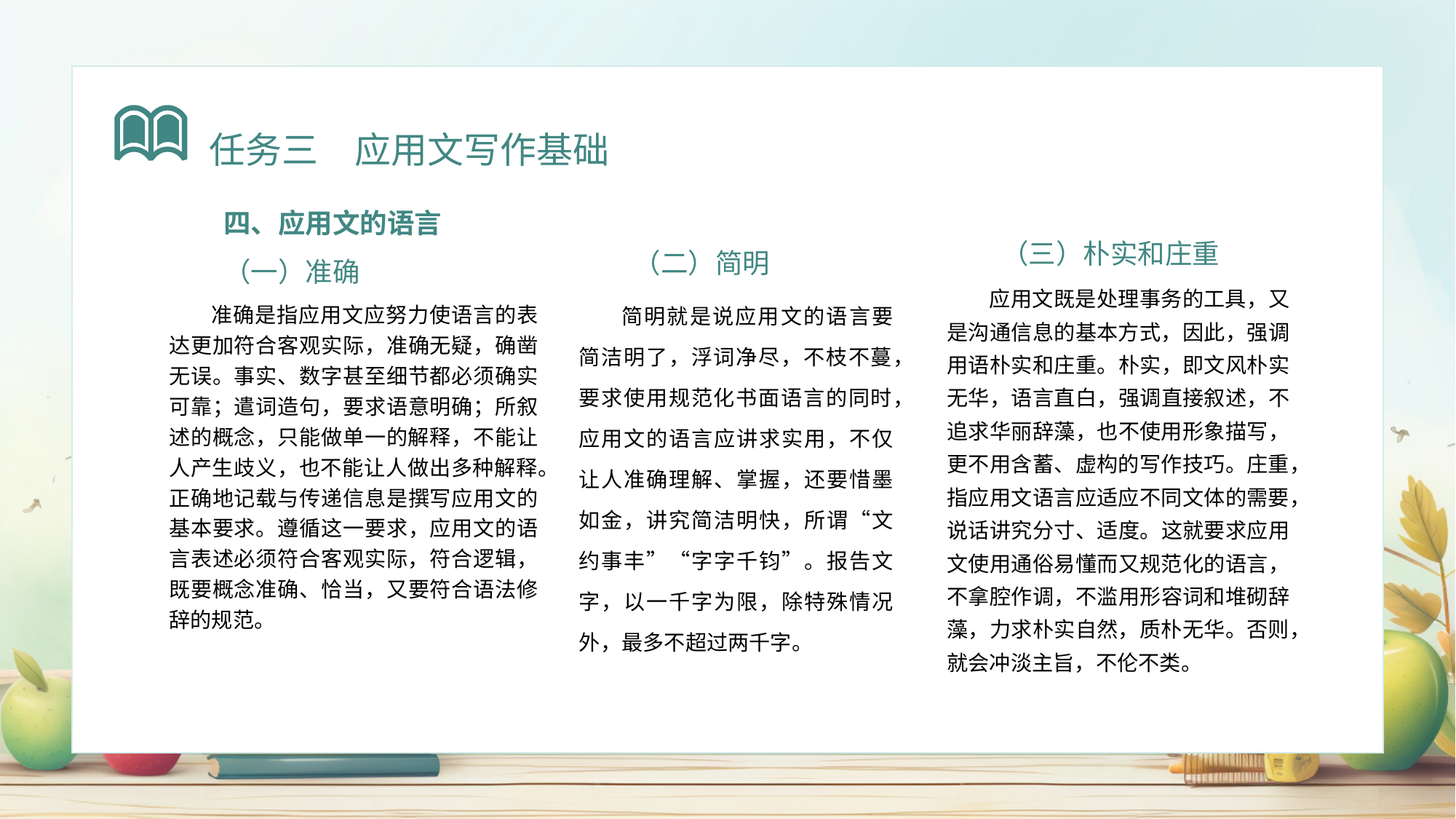

任务三　应用文写作基础

四、应用文的语言
（一）准确
准确是指应用文应努力使语言的表达更加符合客观实际，准确无疑，确凿无误。事实、数字甚至细节都必须确实可靠；遣词造句，要求语意明确；所叙述的概念，只能做单一的解释，不能让人产生歧义，也不能让人做出多种解释。正确地记载与传递信息是撰写应用文的基本要求。遵循这一要求，应用文的语言表述必须符合客观实际，符合逻辑，既要概念准确、恰当，又要符合语法修辞的规范。
（二）简明
简明就是说应用文的语言要简洁明了，浮词净尽，不枝不蔓，要求使用规范化书面语言的同时，应用文的语言应讲求实用，不仅让人准确理解、掌握，还要惜墨如金，讲究简洁明快，所谓“文约事丰”“字字千钧”。报告文字，以一千字为限，除特殊情况外，最多不超过两千字。
（三）朴实和庄重
应用文既是处理事务的工具，又是沟通信息的基本方式，因此，强调用语朴实和庄重。朴实，即文风朴实无华，语言直白，强调直接叙述，不追求华丽辞藻，也不使用形象描写，更不用含蓄、虚构的写作技巧。庄重，指应用文语言应适应不同文体的需要，说话讲究分寸、适度。这就要求应用文使用通俗易懂而又规范化的语言，不拿腔作调，不滥用形容词和堆砌辞藻，力求朴实自然，质朴无华。否则，就会冲淡主旨，不伦不类。